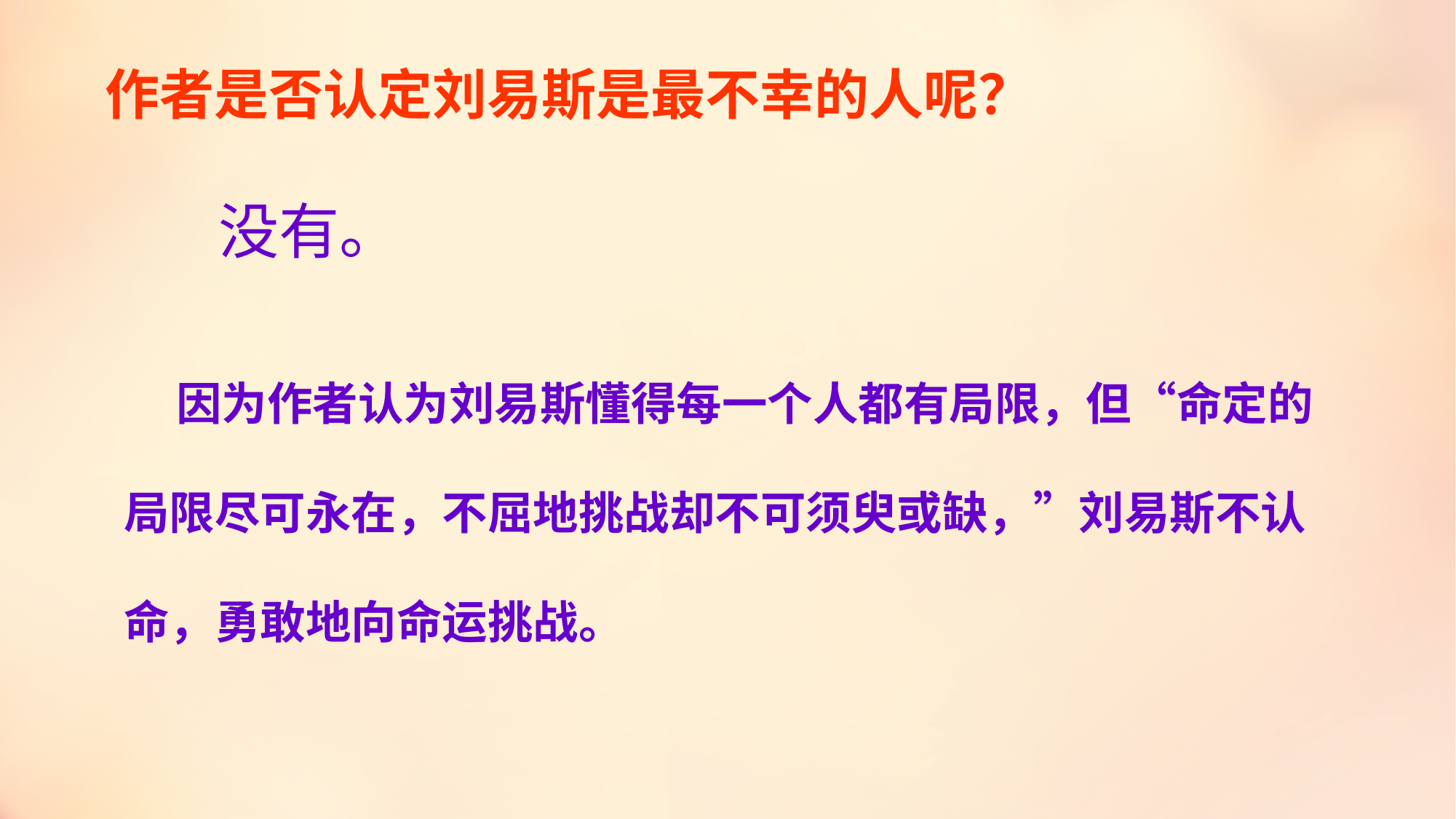

作者是否认定刘易斯是最不幸的人呢？
没有。
    因为作者认为刘易斯懂得每一个人都有局限，但“命定的局限尽可永在，不屈地挑战却不可须臾或缺，”刘易斯不认命，勇敢地向命运挑战。